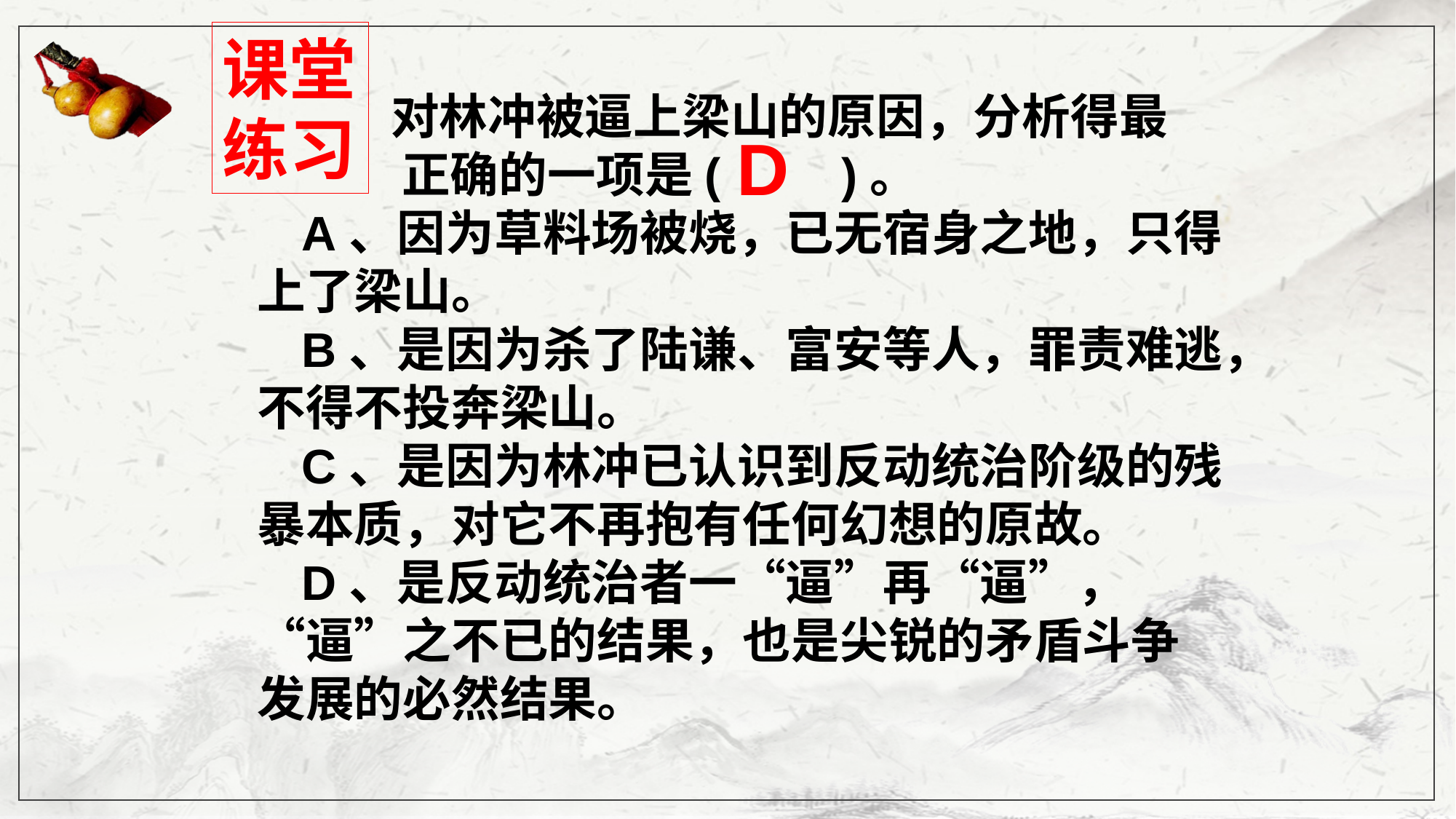

#

课堂练习
           对林冲被逼上梁山的原因，分析得最
            正确的一项是(         )。 
   A、因为草料场被烧，已无宿身之地，只得上了梁山。 
   B、是因为杀了陆谦、富安等人，罪责难逃，不得不投奔梁山。 
   C、是因为林冲已认识到反动统治阶级的残暴本质，对它不再抱有任何幻想的原故。 
   D、是反动统治者一“逼”再“逼”，“逼”之不已的结果，也是尖锐的矛盾斗争发展的必然结果。
D